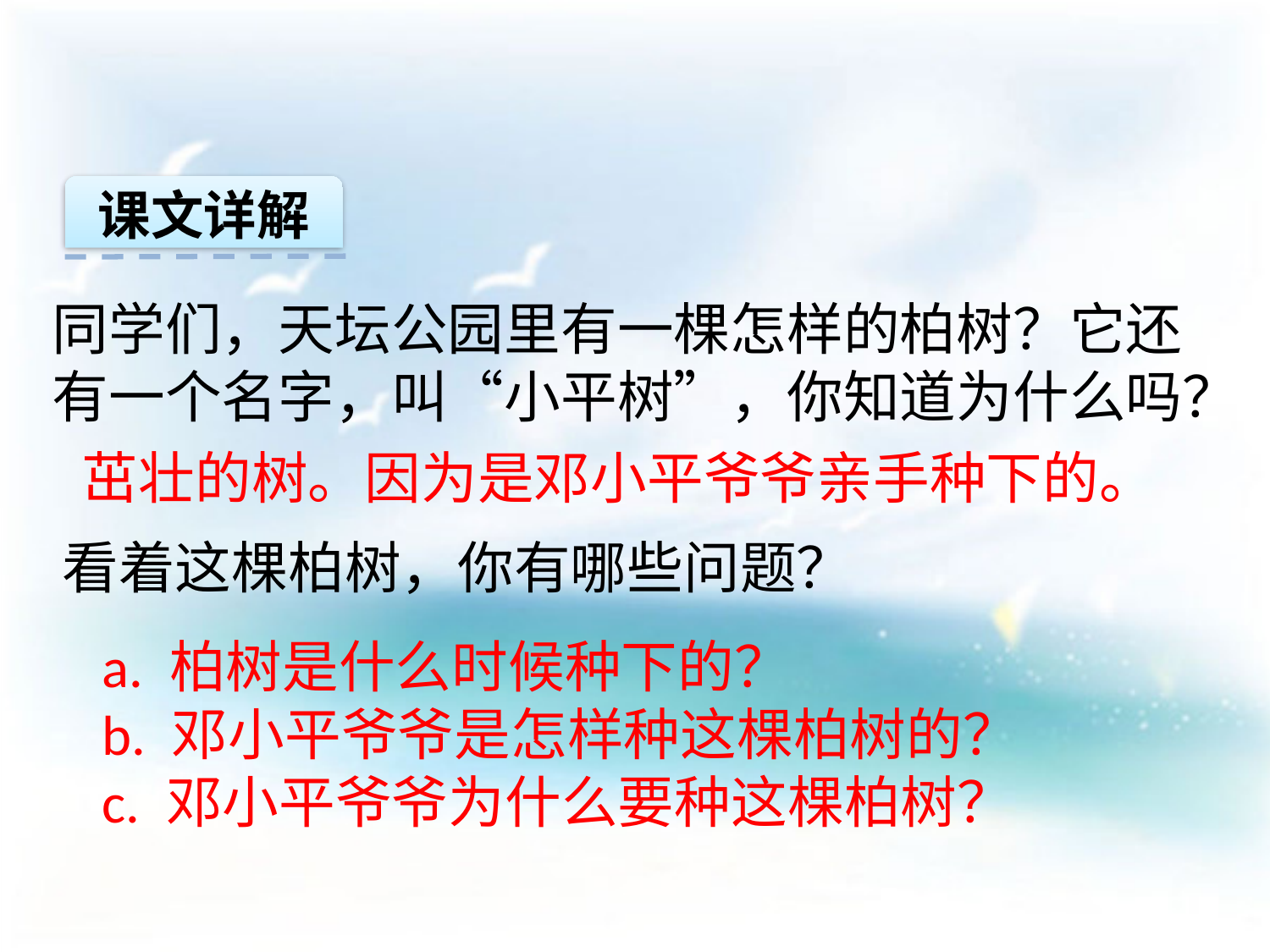

课文详解
同学们，天坛公园里有一棵怎样的柏树？它还有一个名字，叫“小平树”，你知道为什么吗？
茁壮的树。因为是邓小平爷爷亲手种下的。
看着这棵柏树，你有哪些问题？
a. 柏树是什么时候种下的？
b. 邓小平爷爷是怎样种这棵柏树的？
c. 邓小平爷爷为什么要种这棵柏树？